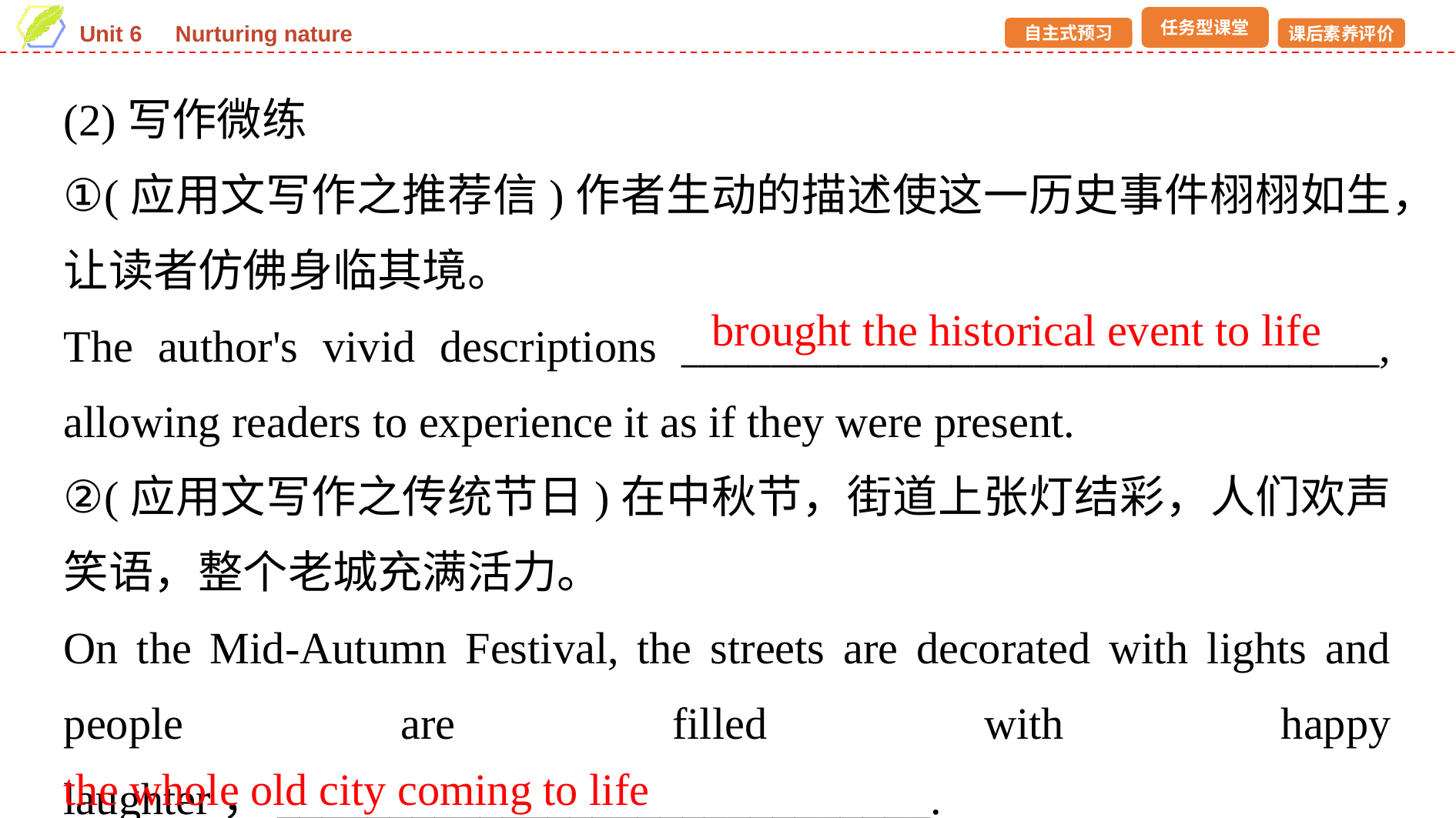

(2)写作微练
①(应用文写作之推荐信)作者生动的描述使这一历史事件栩栩如生，让读者仿佛身临其境。
The author's vivid descriptions _______________________________, allowing readers to experience it as if they were present.
②(应用文写作之传统节日)在中秋节，街道上张灯结彩，人们欢声笑语，整个老城充满活力。
On the Mid-Autumn Festival, the streets are decorated with lights and people are filled with happy laughter，_____________________________.
brought the historical event to life
the whole old city coming to life